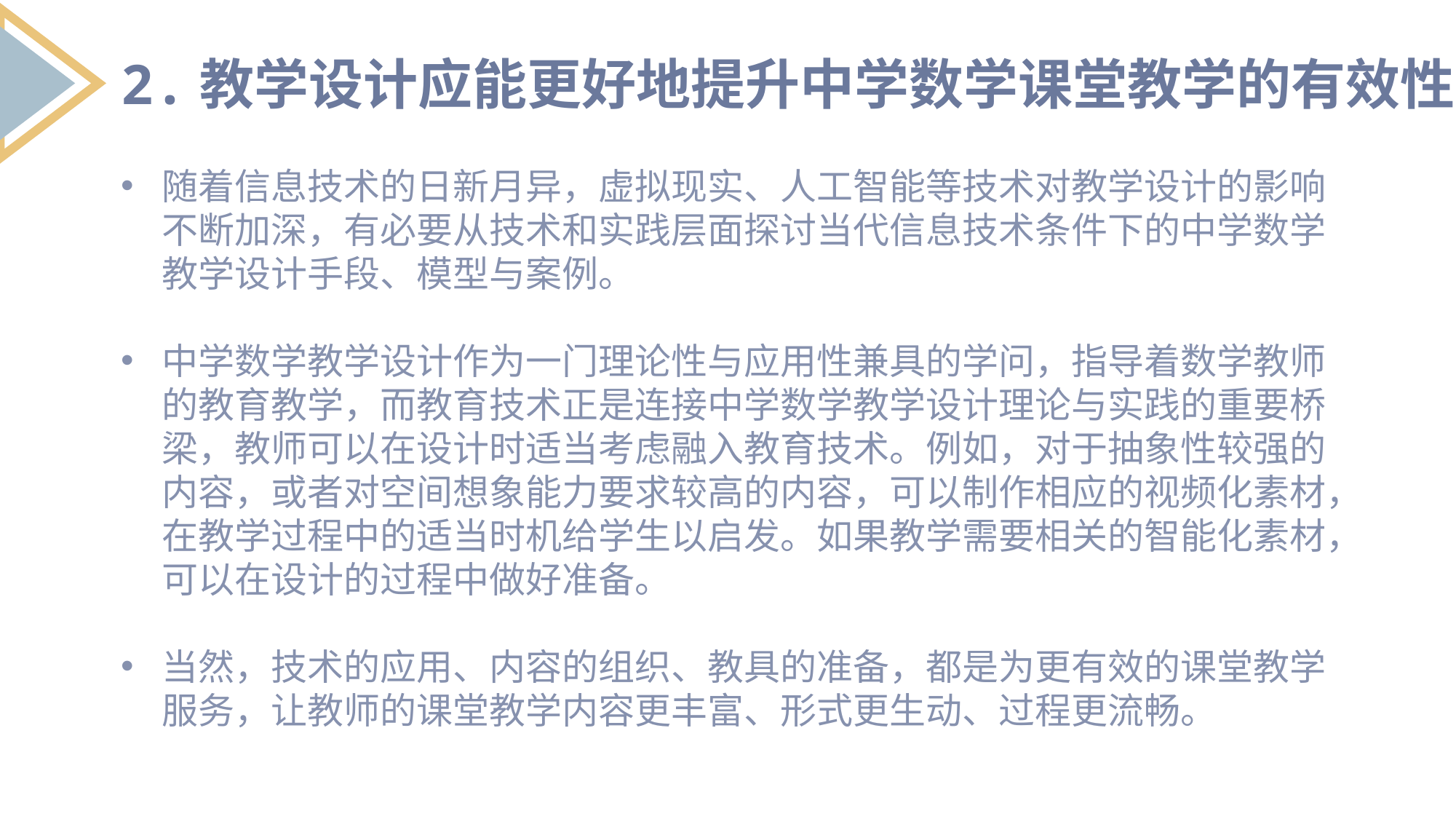

2.教学设计应能更好地提升中学数学课堂教学的有效性

随着信息技术的日新月异，虚拟现实、人工智能等技术对教学设计的影响不断加深，有必要从技术和实践层面探讨当代信息技术条件下的中学数学教学设计手段、模型与案例。

中学数学教学设计作为一门理论性与应用性兼具的学问，指导着数学教师的教育教学，而教育技术正是连接中学数学教学设计理论与实践的重要桥梁，教师可以在设计时适当考虑融入教育技术。例如，对于抽象性较强的内容，或者对空间想象能力要求较高的内容，可以制作相应的视频化素材，在教学过程中的适当时机给学生以启发。如果教学需要相关的智能化素材，可以在设计的过程中做好准备。

当然，技术的应用、内容的组织、教具的准备，都是为更有效的课堂教学服务，让教师的课堂教学内容更丰富、形式更生动、过程更流畅。